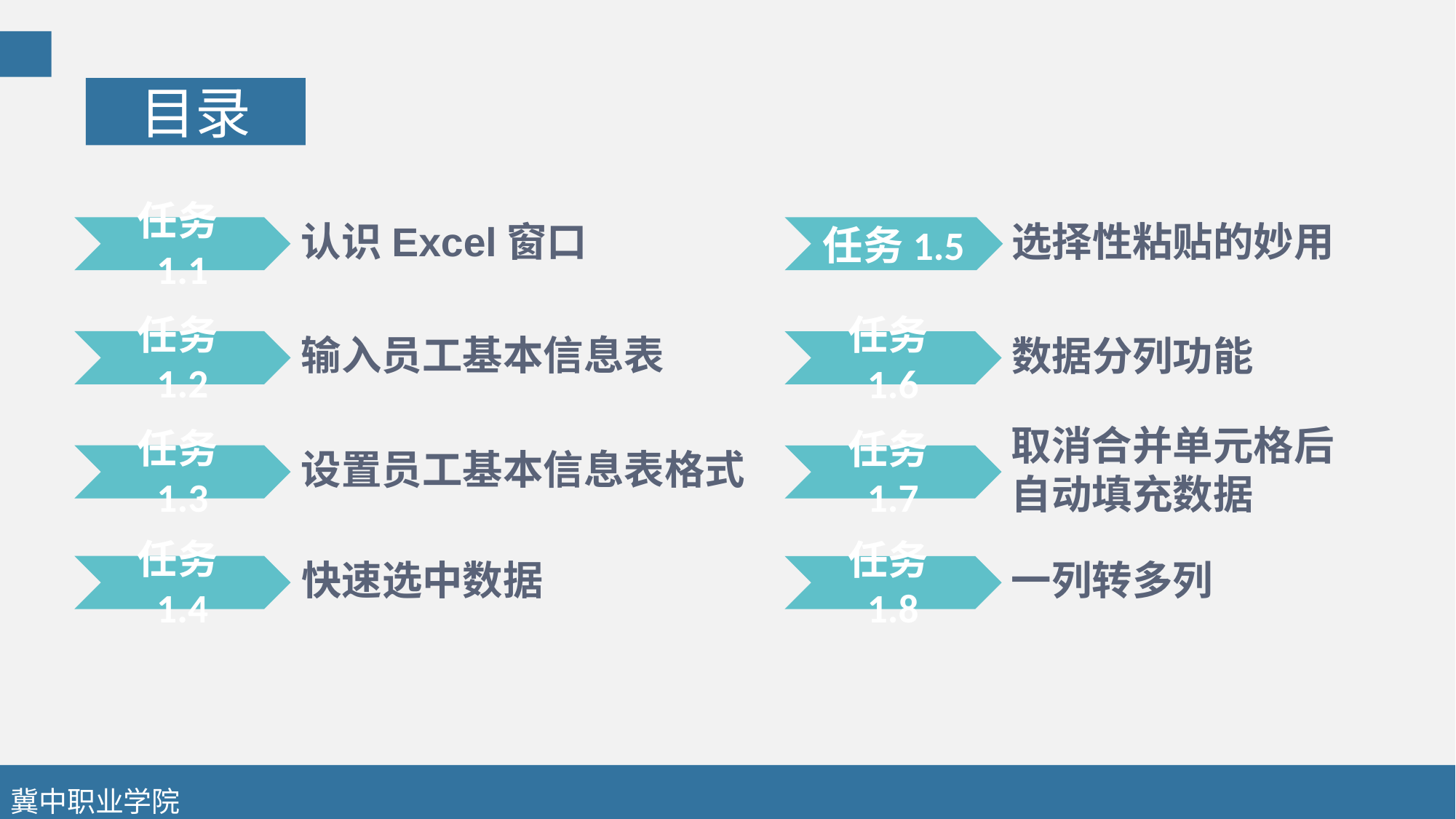

目录
认识Excel窗口
任务1.1
选择性粘贴的妙用
任务1.5
输入员工基本信息表
任务1.2
数据分列功能
任务1.6
设置员工基本信息表格式
任务1.3
取消合并单元格后
自动填充数据
任务1.7
快速选中数据
任务1.4
一列转多列
任务1.8
冀中职业学院